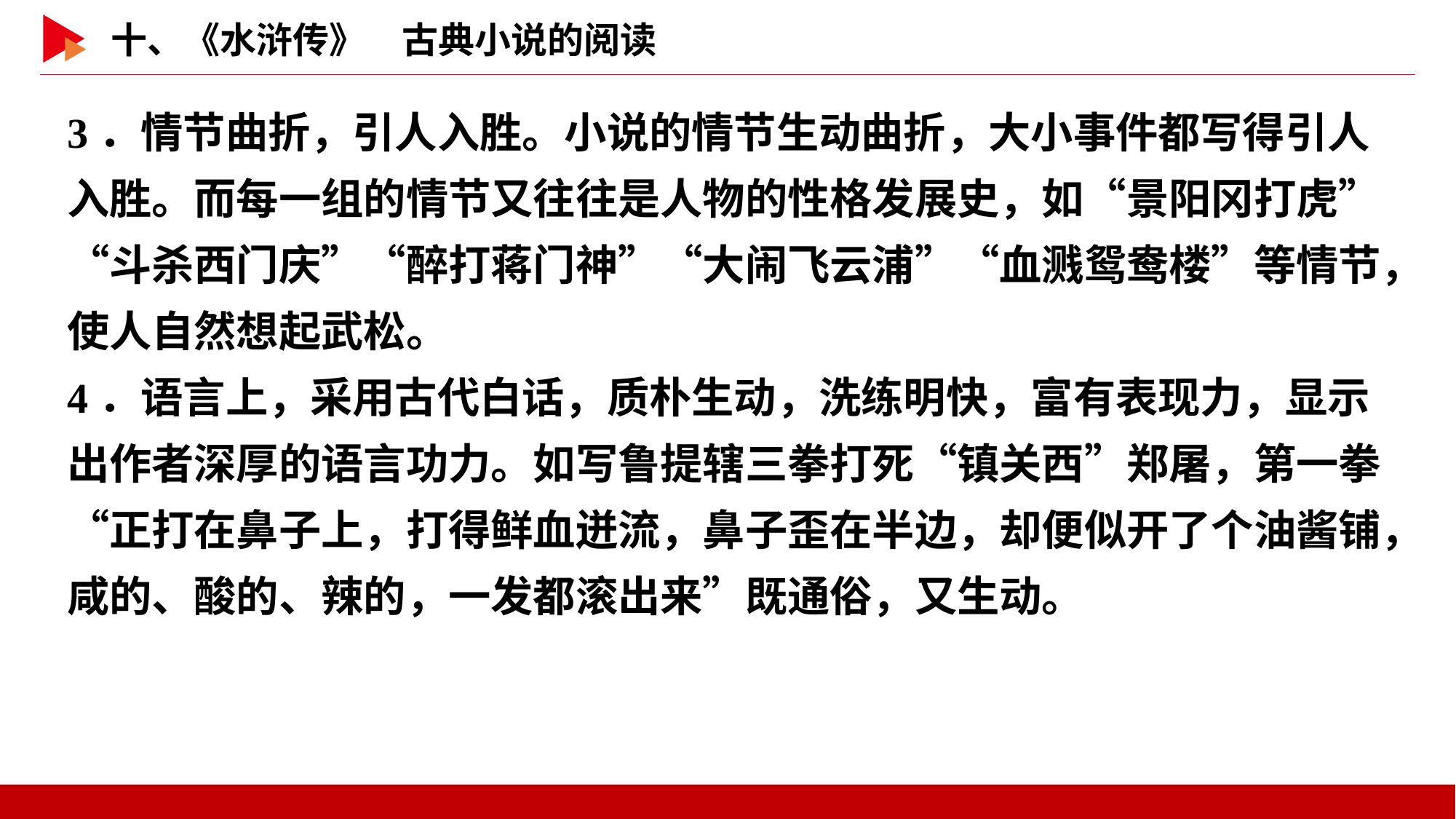

3．情节曲折，引人入胜。小说的情节生动曲折，大小事件都写得引人入胜。而每一组的情节又往往是人物的性格发展史，如“景阳冈打虎”“斗杀西门庆”“醉打蒋门神”“大闹飞云浦”“血溅鸳鸯楼”等情节，使人自然想起武松。
4．语言上，采用古代白话，质朴生动，洗练明快，富有表现力，显示出作者深厚的语言功力。如写鲁提辖三拳打死“镇关西”郑屠，第一拳“正打在鼻子上，打得鲜血迸流，鼻子歪在半边，却便似开了个油酱铺，咸的、酸的、辣的，一发都滚出来”既通俗，又生动。